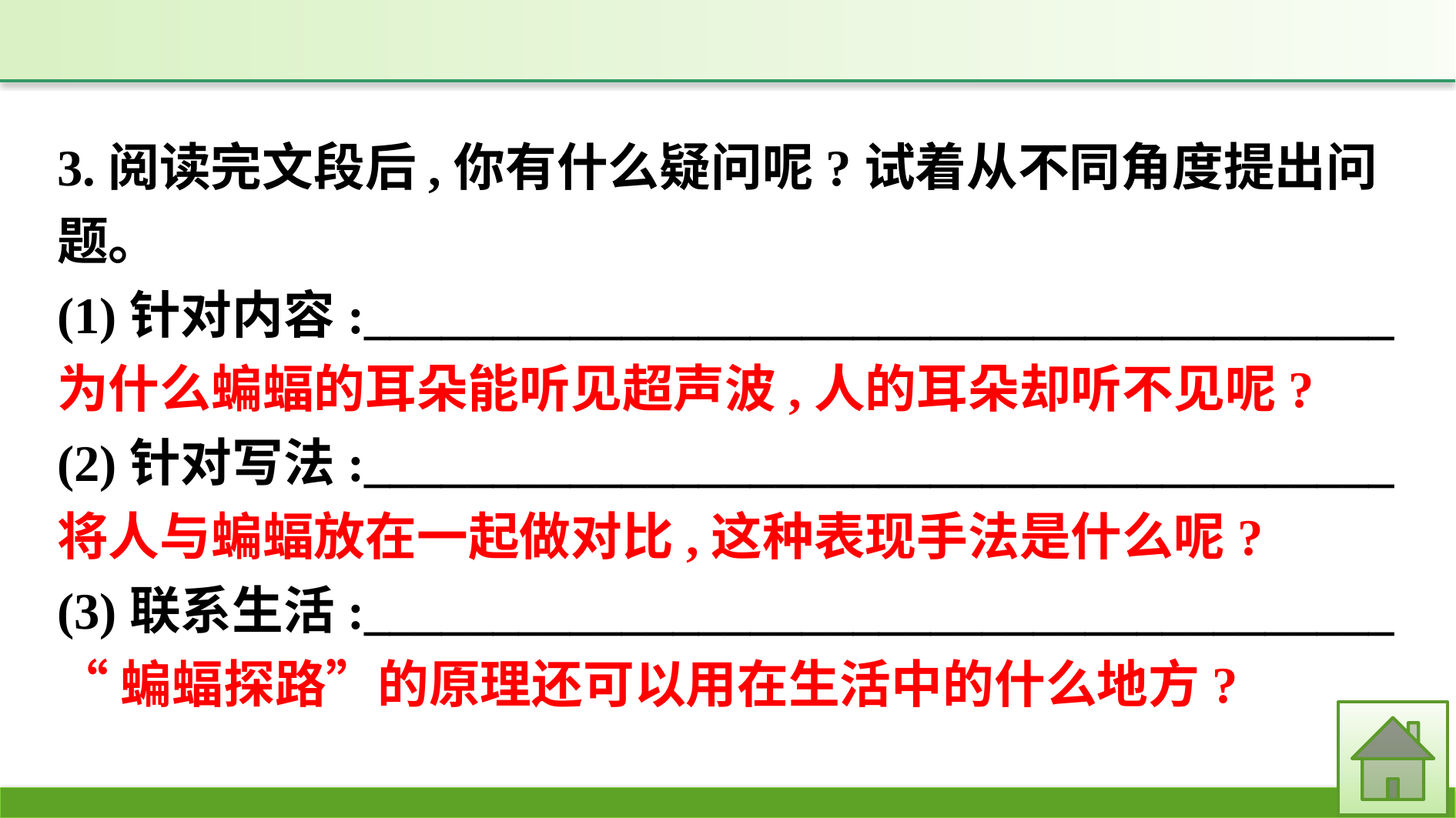

3.阅读完文段后,你有什么疑问呢?试着从不同角度提出问题。
(1)针对内容:________________________________________
为什么蝙蝠的耳朵能听见超声波,人的耳朵却听不见呢?
(2)针对写法:________________________________________
将人与蝙蝠放在一起做对比,这种表现手法是什么呢?
(3)联系生活:________________________________________
“蝙蝠探路”的原理还可以用在生活中的什么地方?